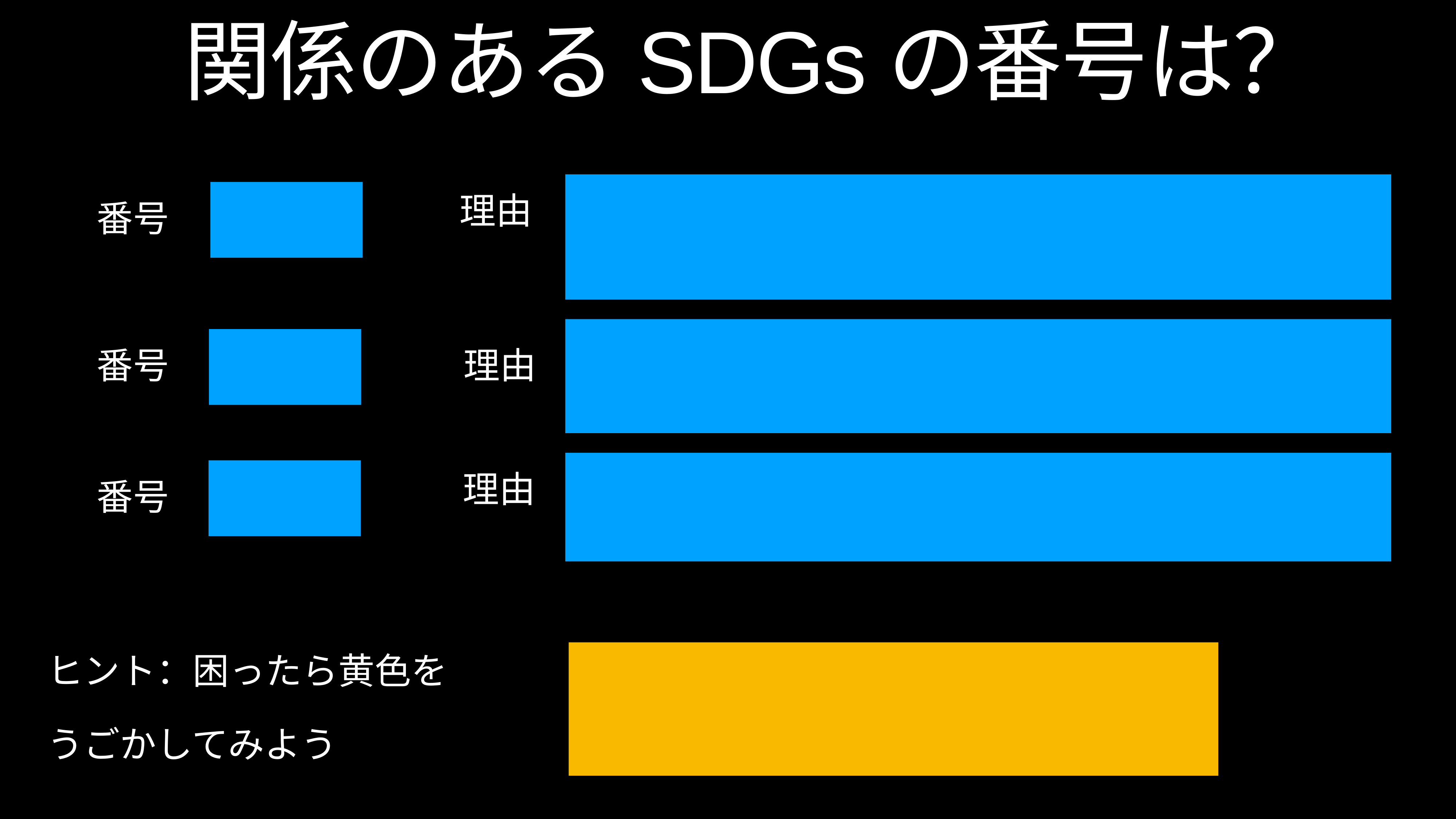

関係のあるSDGsの番号は？

理由

番号

番号
理由

理由

番号
ヒント：困ったら黄色を
うごかしてみよう

レジ袋有料化　SDGs　で検索